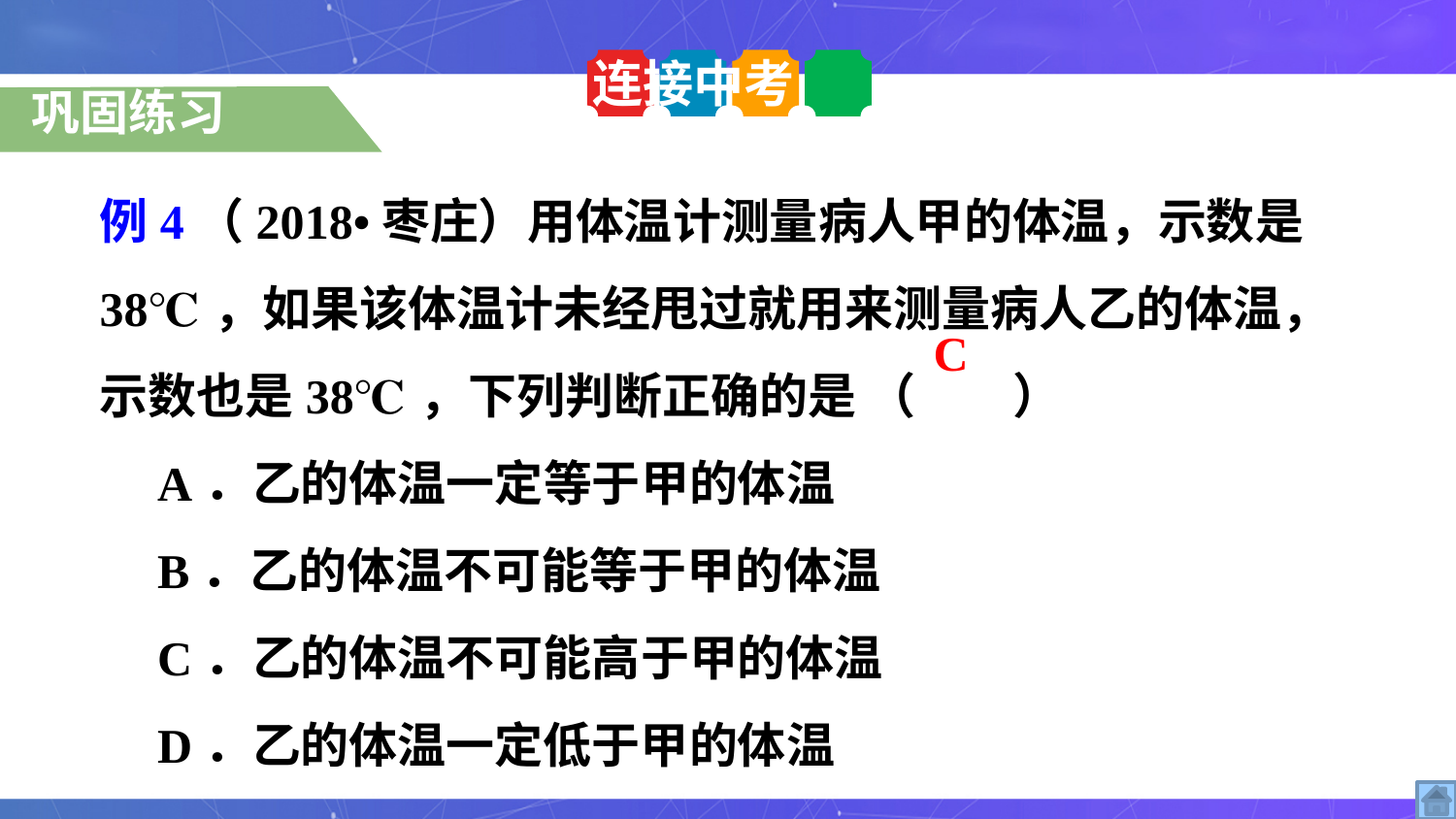

连接中考

巩固练习

例4（2018•枣庄）用体温计测量病人甲的体温，示数是38℃，如果该体温计未经甩过就用来测量病人乙的体温，示数也是38℃，下列判断正确的是 （　　）
A．乙的体温一定等于甲的体温
B．乙的体温不可能等于甲的体温
C．乙的体温不可能高于甲的体温
D．乙的体温一定低于甲的体温
C